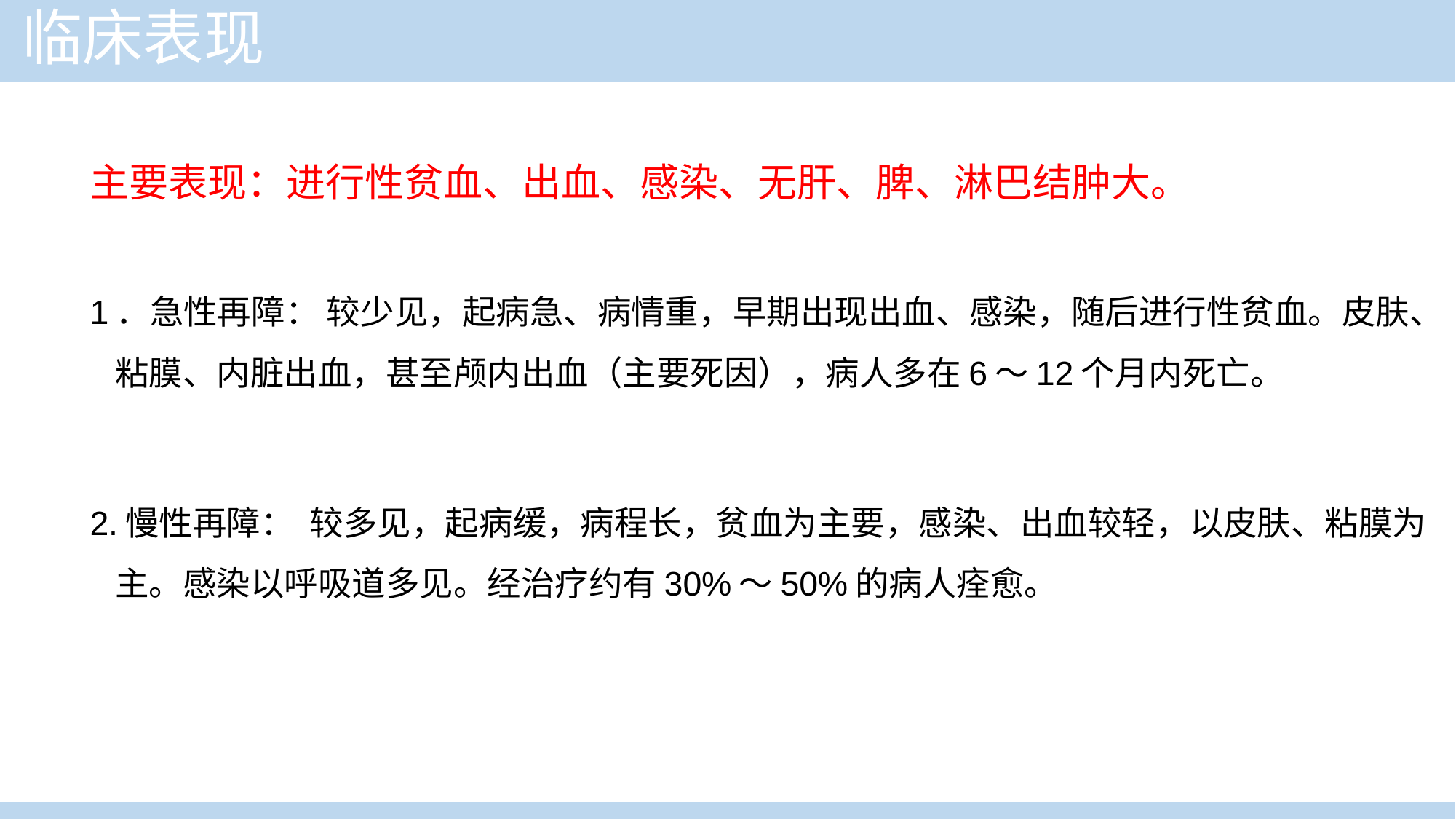

临床表现
主要表现：进行性贫血、出血、感染、无肝、脾、淋巴结肿大。

1．急性再障： 较少见，起病急、病情重，早期出现出血、感染，随后进行性贫血。皮肤、粘膜、内脏出血，甚至颅内出血（主要死因），病人多在6～12个月内死亡。

2.慢性再障：  较多见，起病缓，病程长，贫血为主要，感染、出血较轻，以皮肤、粘膜为主。感染以呼吸道多见。经治疗约有30%～50%的病人痊愈。